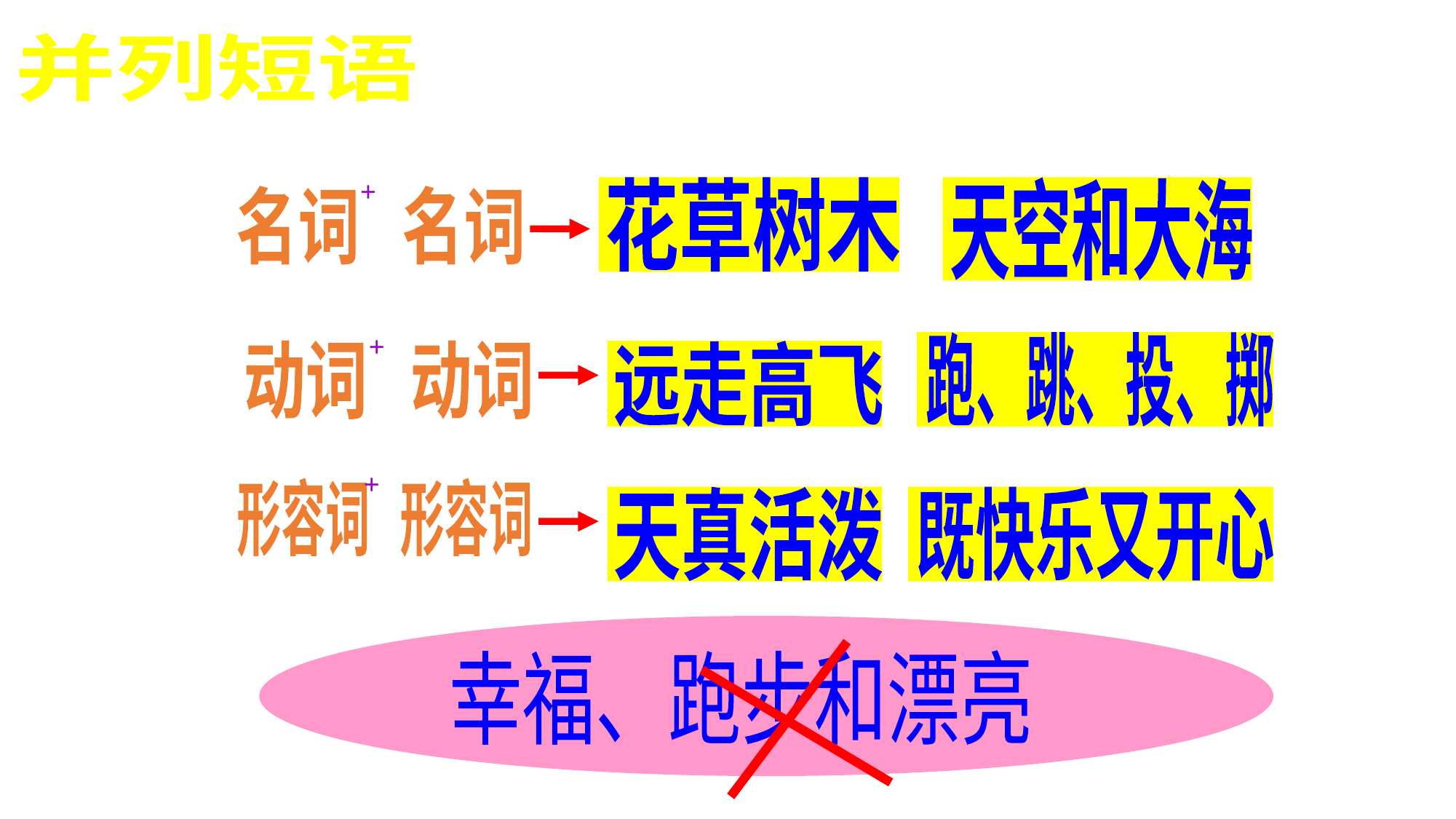

并列短语
+
名词   名词

花草树木

天空和大海

+
动词   动词

跑、跳、投、掷

远走高飞

+
形容词   形容词

天真活泼

既快乐又开心

幸福、跑步和漂亮